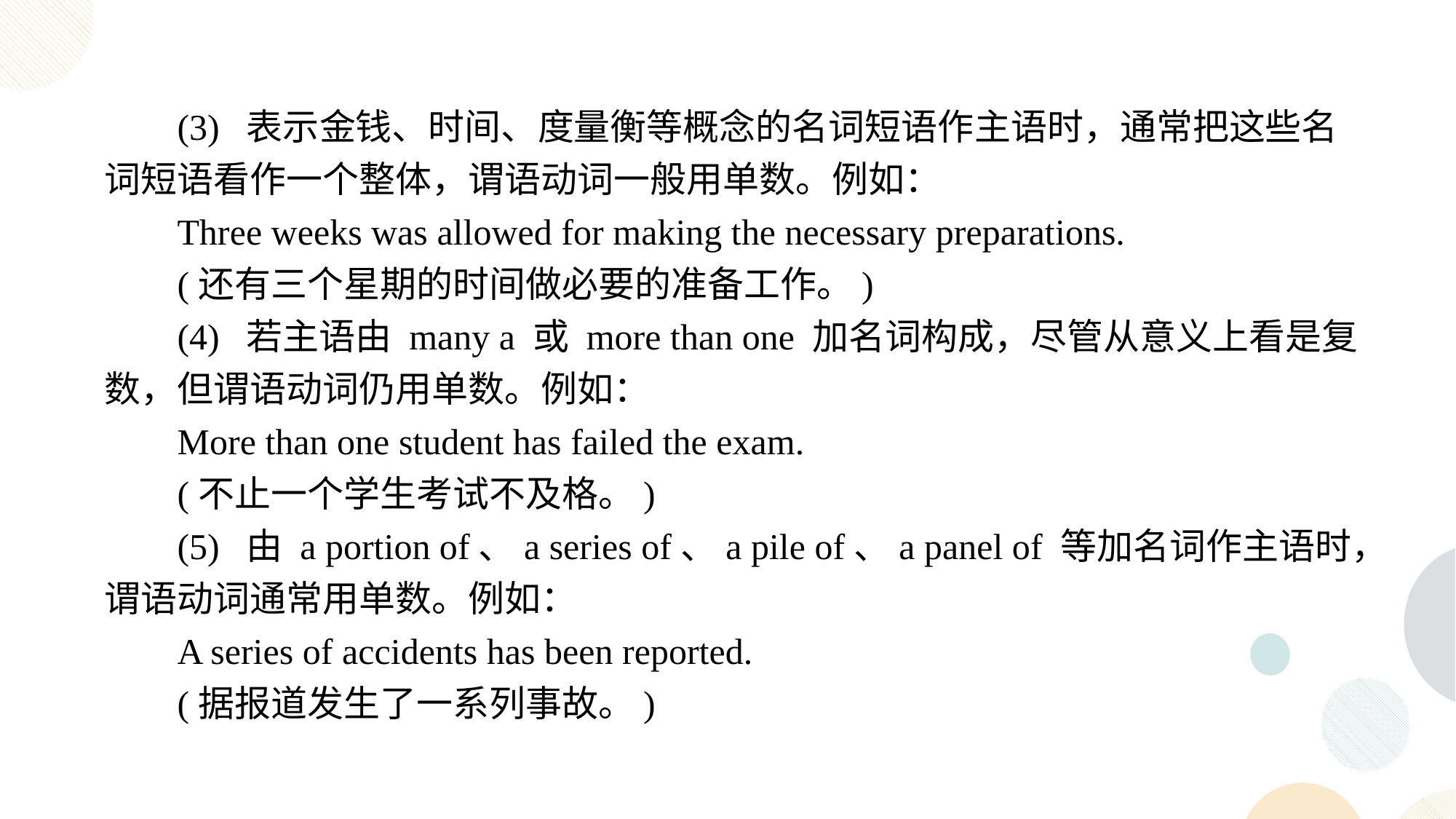

(3)  表示金钱、时间、度量衡等概念的名词短语作主语时，通常把这些名词短语看作一个整体，谓语动词一般用单数。例如：
Three weeks was allowed for making the necessary preparations.
(还有三个星期的时间做必要的准备工作。)
(4)  若主语由 many a 或 more than one 加名词构成，尽管从意义上看是复数，但谓语动词仍用单数。例如：
More than one student has failed the exam.
(不止一个学生考试不及格。)
(5)  由 a portion of、a series of、a pile of、a panel of 等加名词作主语时，谓语动词通常用单数。例如：
A series of accidents has been reported.
(据报道发生了一系列事故。)